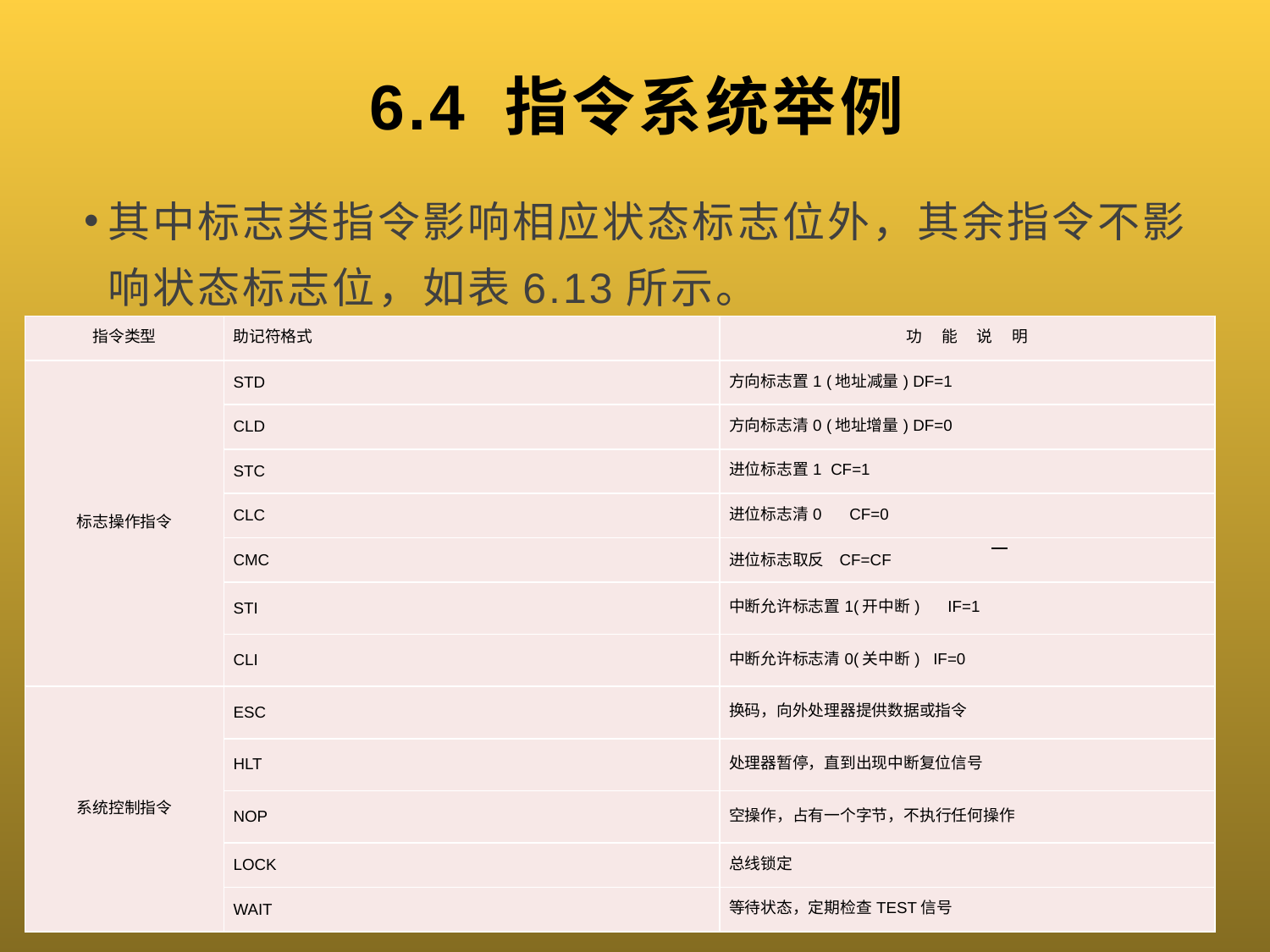

# 6.4 指令系统举例
其中标志类指令影响相应状态标志位外，其余指令不影响状态标志位，如表6.13所示。

| 指令类型 | 助记符格式 | 功　 能　 说　 明 |
| --- | --- | --- |
| 标志操作指令 | STD | 方向标志置1 (地址减量) DF=1 |
|  | CLD | 方向标志清0 (地址增量) DF=0 |
|  | STC | 进位标志置1 CF=1 |
|  | CLC | 进位标志清0　 CF=0 |
|  | CMC | 进位标志取反 CF=CF |
|  | STI | 中断允许标志置1(开中断)　 IF=1 |
|  | CLI | 中断允许标志清0(关中断) IF=0 |
| 系统控制指令 | ESC | 换码，向外处理器提供数据或指令 |
|  | HLT | 处理器暂停，直到出现中断复位信号 |
|  | NOP | 空操作，占有一个字节，不执行任何操作 |
|  | LOCK | 总线锁定 |
|  | WAIT | 等待状态，定期检查TEST信号 |